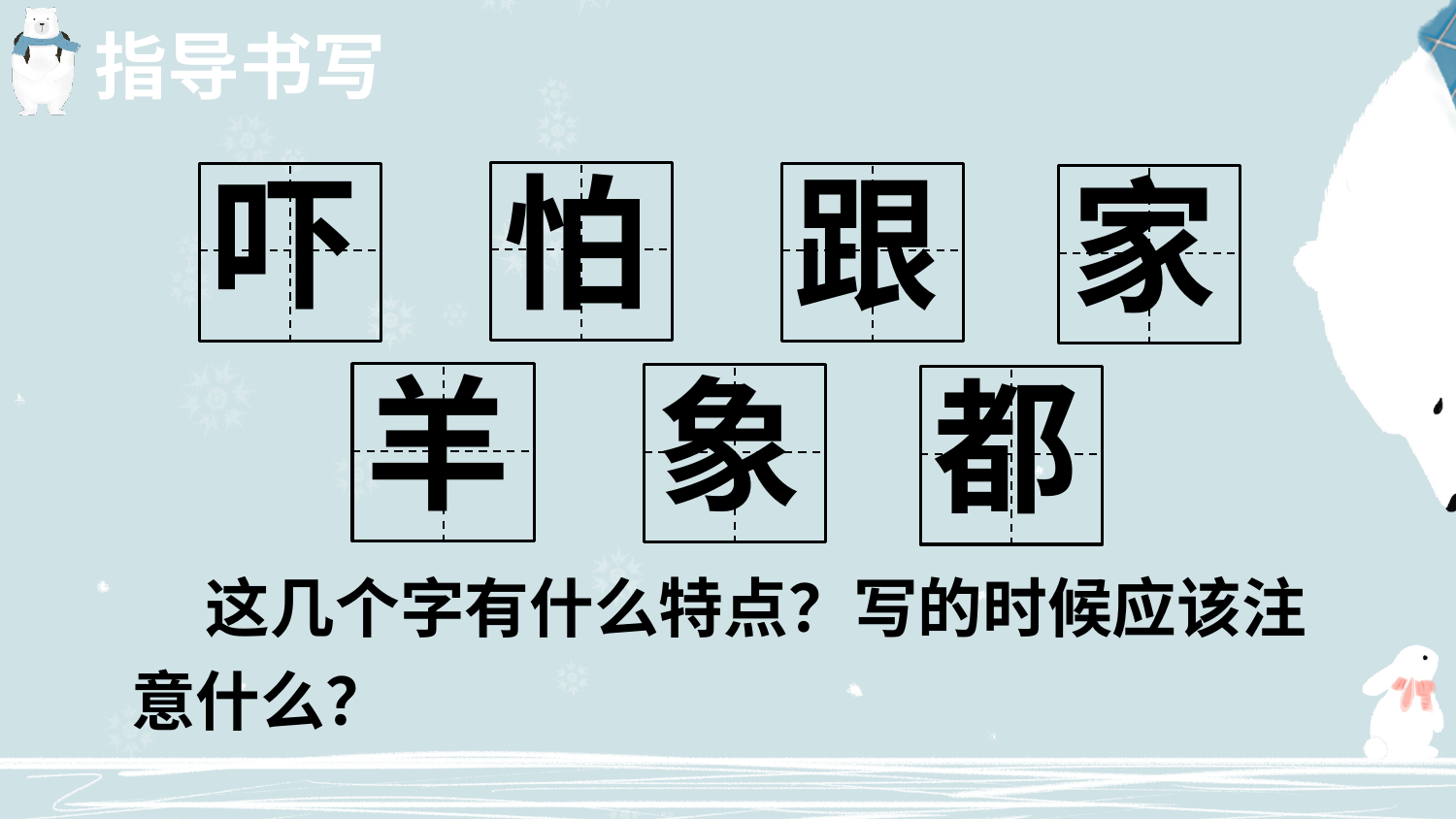

指导书写
怕

吓

跟

家

羊

象

都

    这几个字有什么特点？写的时候应该注意什么？